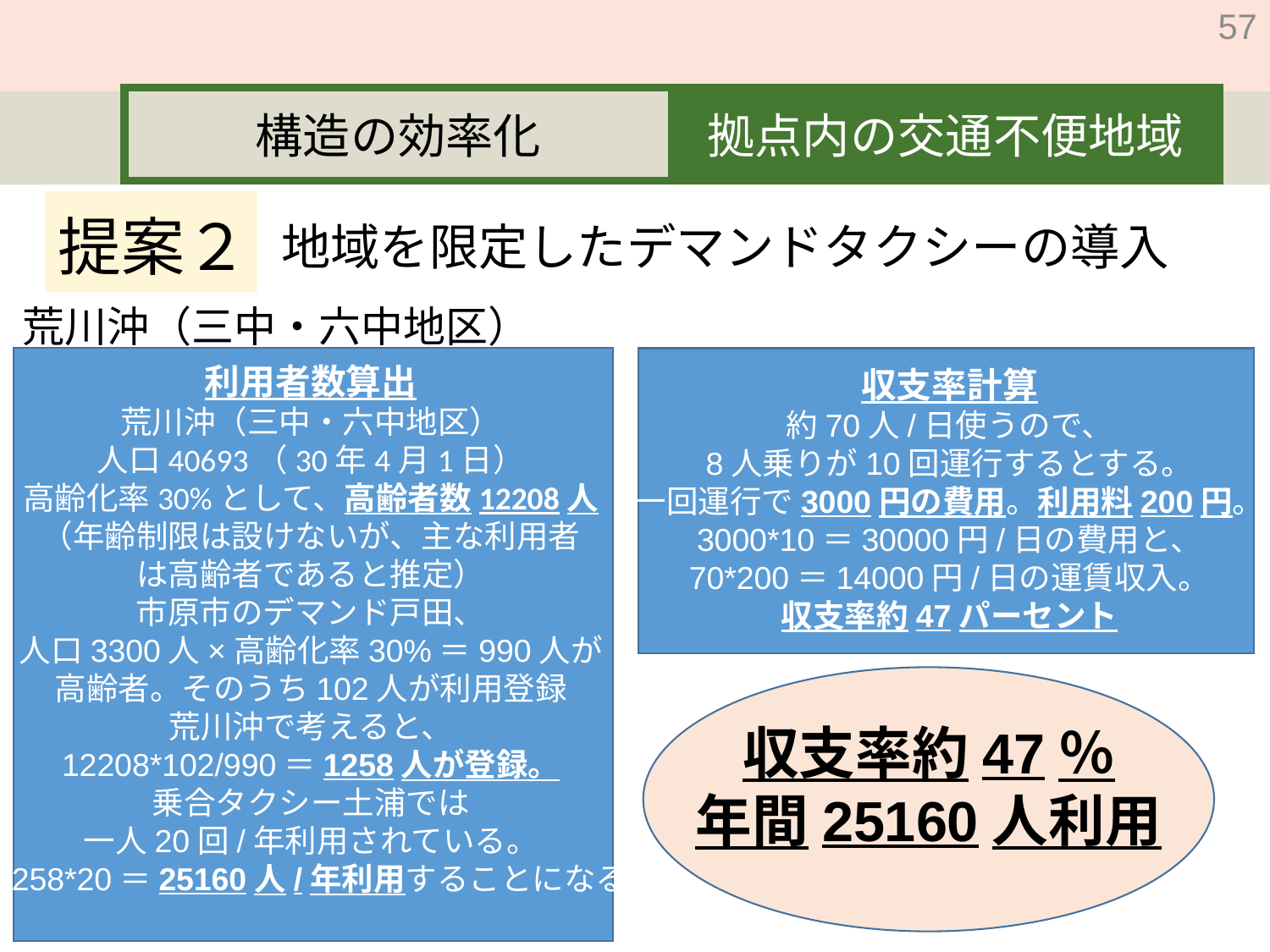

構造の効率化
拠点内の交通不便地域

提案２
地域を限定したデマンドタクシーの導入
荒川沖（三中・六中地区）

利用者数算出
荒川沖（三中・六中地区）
人口40693（30年4月1日）
高齢化率30%として、高齢者数12208人
（年齢制限は設けないが、主な利用者
は高齢者であると推定）
市原市のデマンド戸田、
人口3300人×高齢化率30%＝990人が
高齢者。そのうち102人が利用登録
荒川沖で考えると、
12208*102/990＝1258人が登録。
乗合タクシー土浦では
一人20回/年利用されている。
1258*20＝25160人/年利用することになる

収支率計算
約70人/日使うので、
8人乗りが10回運行するとする。
一回運行で3000円の費用。利用料200円。
3000*10＝30000円/日の費用と、
70*200＝14000円/日の運賃収入。
収支率約47パーセント

収支率約47％
年間25160人利用